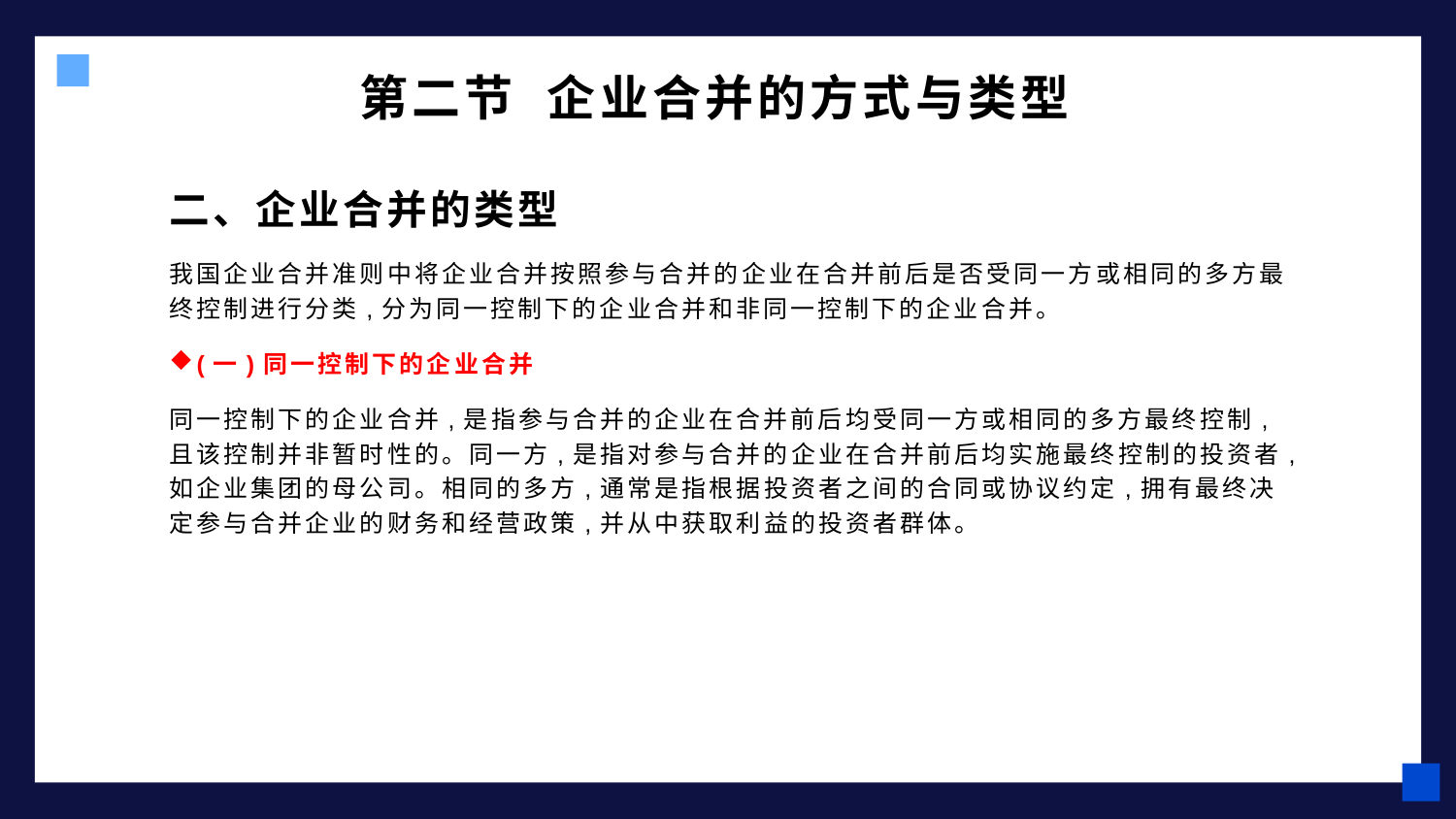

# 第二节  企业合并的方式与类型
二、企业合并的类型
我国企业合并准则中将企业合并按照参与合并的企业在合并前后是否受同一方或相同的多方最终控制进行分类,分为同一控制下的企业合并和非同一控制下的企业合并。
(一)同一控制下的企业合并
同一控制下的企业合并,是指参与合并的企业在合并前后均受同一方或相同的多方最终控制,且该控制并非暂时性的。同一方,是指对参与合并的企业在合并前后均实施最终控制的投资者,如企业集团的母公司。相同的多方,通常是指根据投资者之间的合同或协议约定,拥有最终决定参与合并企业的财务和经营政策,并从中获取利益的投资者群体。